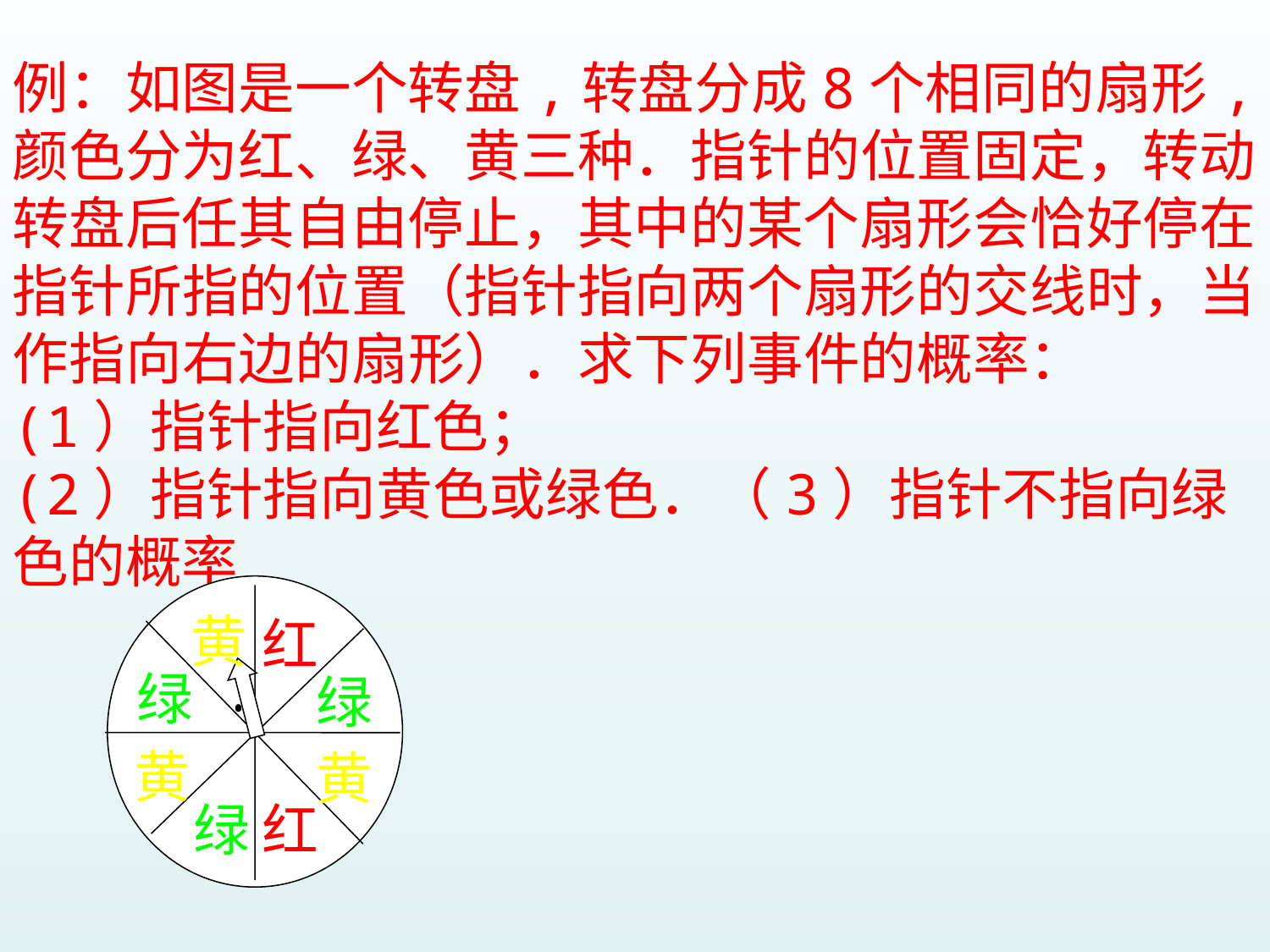

例：如图是一个转盘,转盘分成8个相同的扇形,颜色分为红、绿、黄三种．指针的位置固定，转动转盘后任其自由停止，其中的某个扇形会恰好停在指针所指的位置（指针指向两个扇形的交线时，当作指向右边的扇形）．求下列事件的概率：
(1）指针指向红色；
(2）指针指向黄色或绿色．（3）指针不指向绿色的概率

•
•

黄
红
绿
绿
黄
黄
绿
红